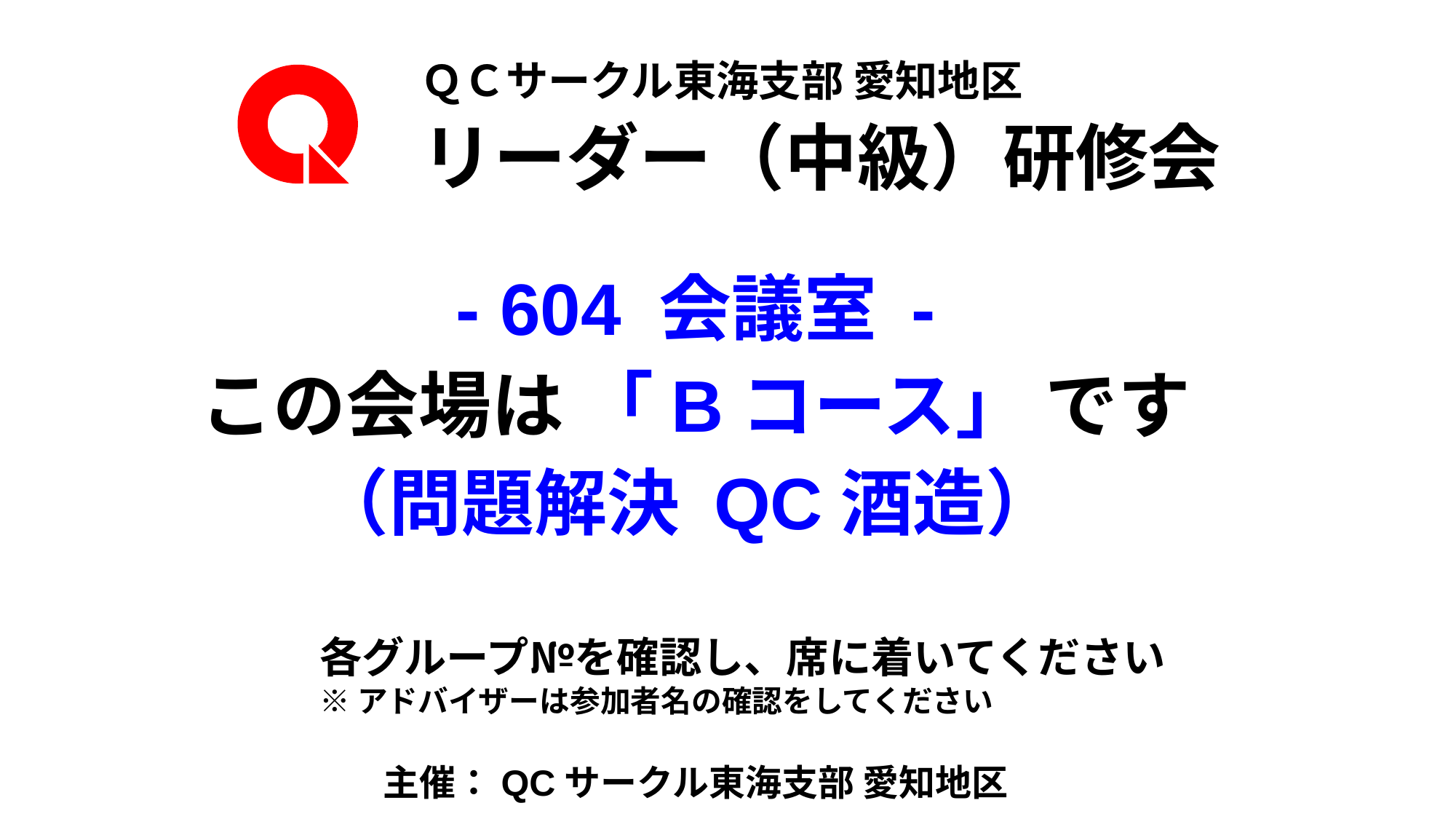

ＱＣサークル東海支部 愛知地区
リーダー（中級）研修会

- 604 会議室 -
この会場は 「Bコース」 です
（問題解決 QC酒造）
各グループ№を確認し、席に着いてください
※アドバイザーは参加者名の確認をしてください
主催：QCサークル東海支部 愛知地区